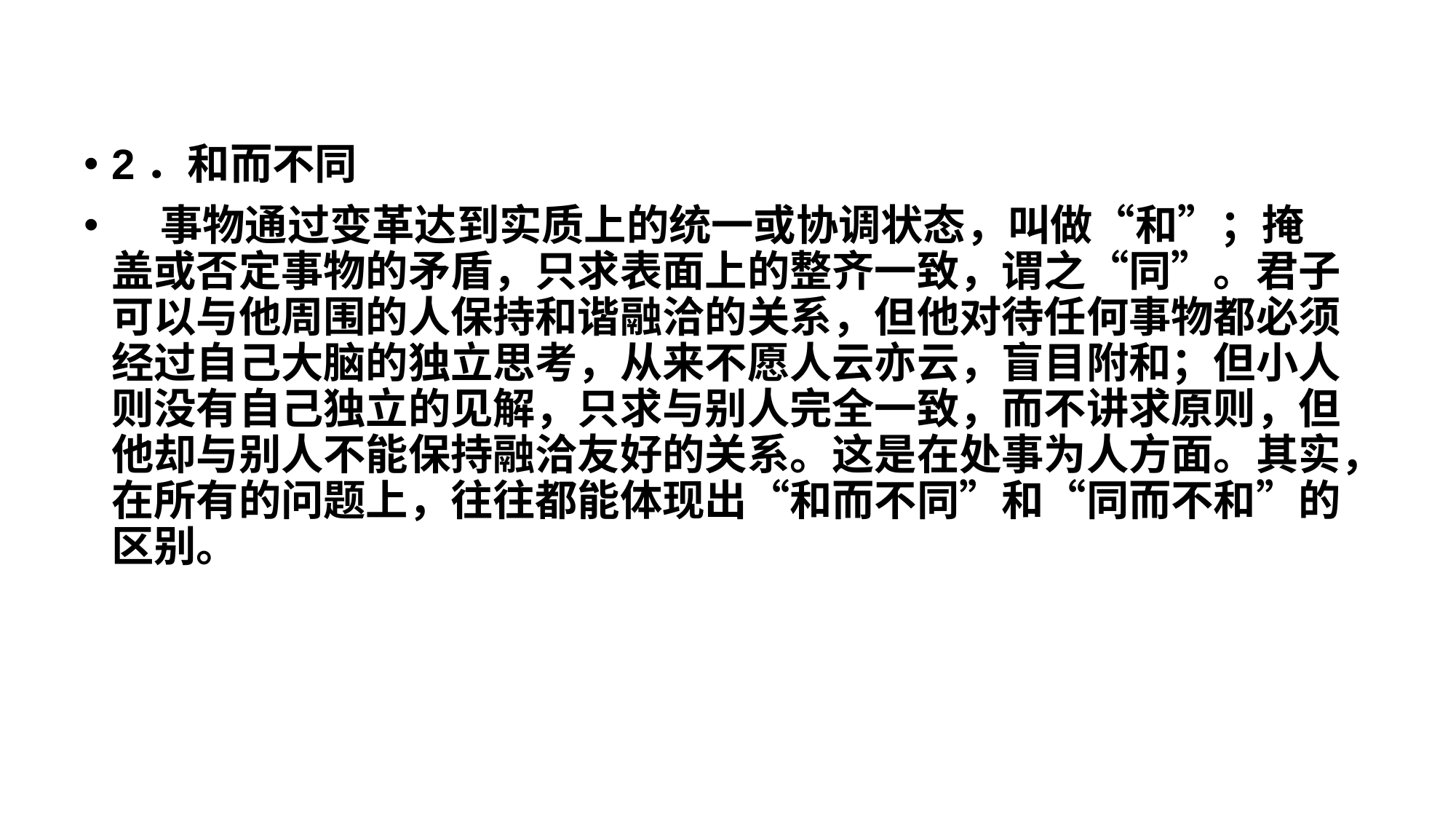

#
2．和而不同
    事物通过变革达到实质上的统一或协调状态，叫做“和”；掩盖或否定事物的矛盾，只求表面上的整齐一致，谓之“同”。君子可以与他周围的人保持和谐融洽的关系，但他对待任何事物都必须经过自己大脑的独立思考，从来不愿人云亦云，盲目附和；但小人则没有自己独立的见解，只求与别人完全一致，而不讲求原则，但他却与别人不能保持融洽友好的关系。这是在处事为人方面。其实，在所有的问题上，往往都能体现出“和而不同”和“同而不和”的区别。